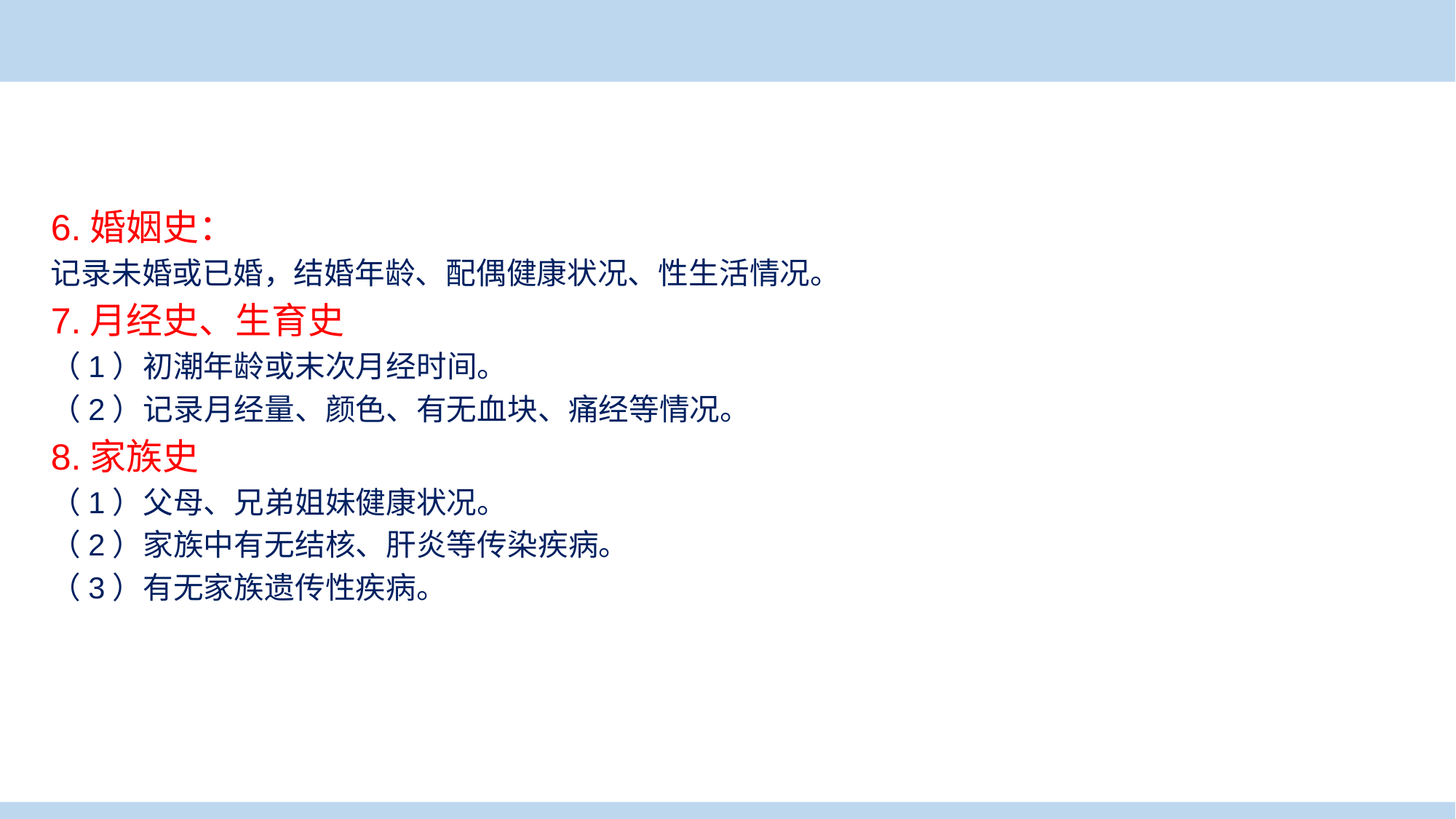

案例导入
6.婚姻史：
记录未婚或已婚，结婚年龄、配偶健康状况、性生活情况。
7.月经史、生育史
（1）初潮年龄或末次月经时间。
（2）记录月经量、颜色、有无血块、痛经等情况。
8.家族史
（1）父母、兄弟姐妹健康状况。
（2）家族中有无结核、肝炎等传染疾病。
（3）有无家族遗传性疾病。